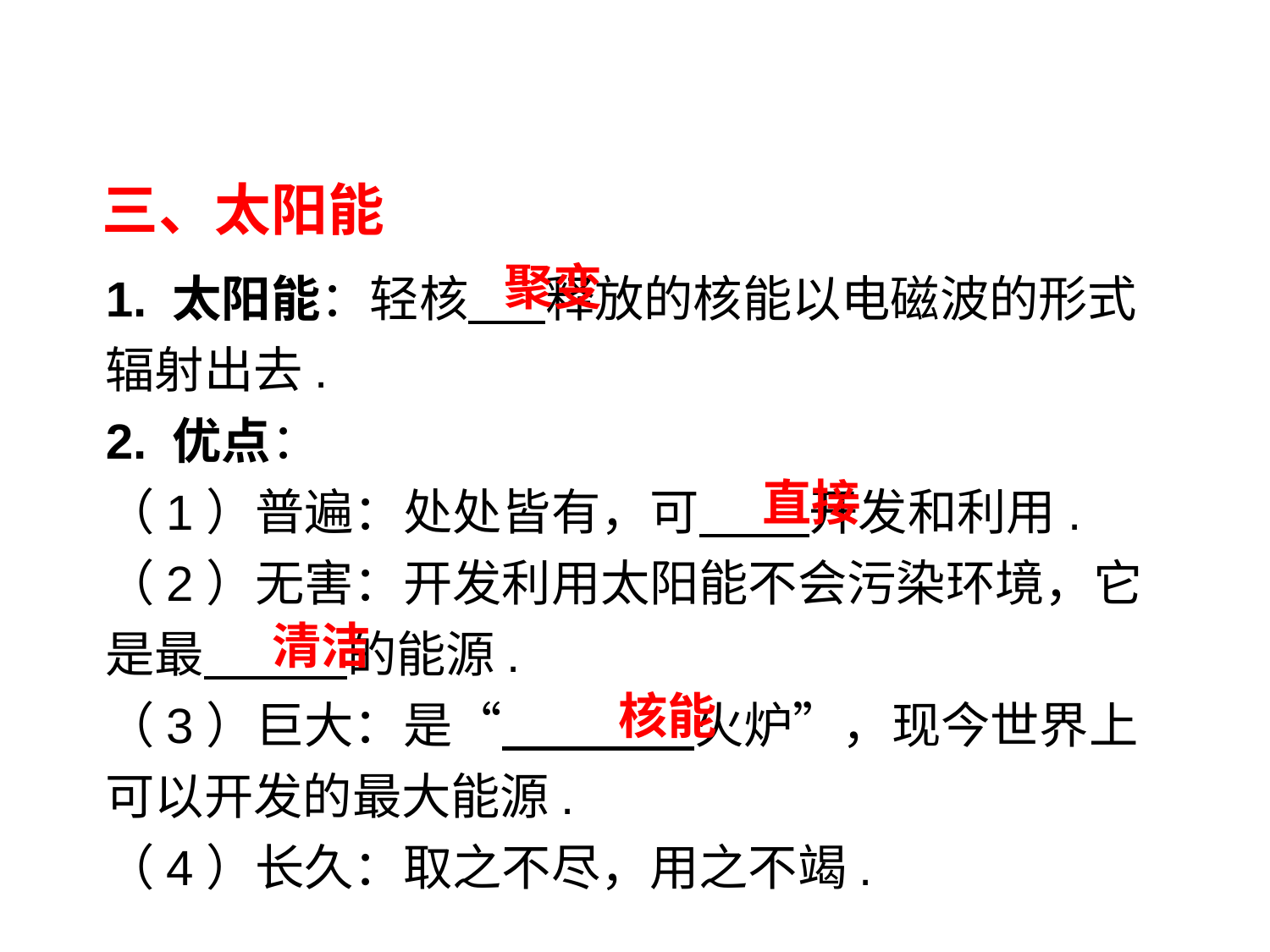

三、太阳能
1. 太阳能：轻核       释放的核能以电磁波的形式辐射出去.
2. 优点：
（1）普遍：处处皆有，可          开发和利用.
（2）无害：开发利用太阳能不会污染环境，它是最             的能源.
（3）巨大：是“             　火炉”，现今世界上可以开发的最大能源.
（4）长久：取之不尽，用之不竭.
聚变
直接
清洁
核能